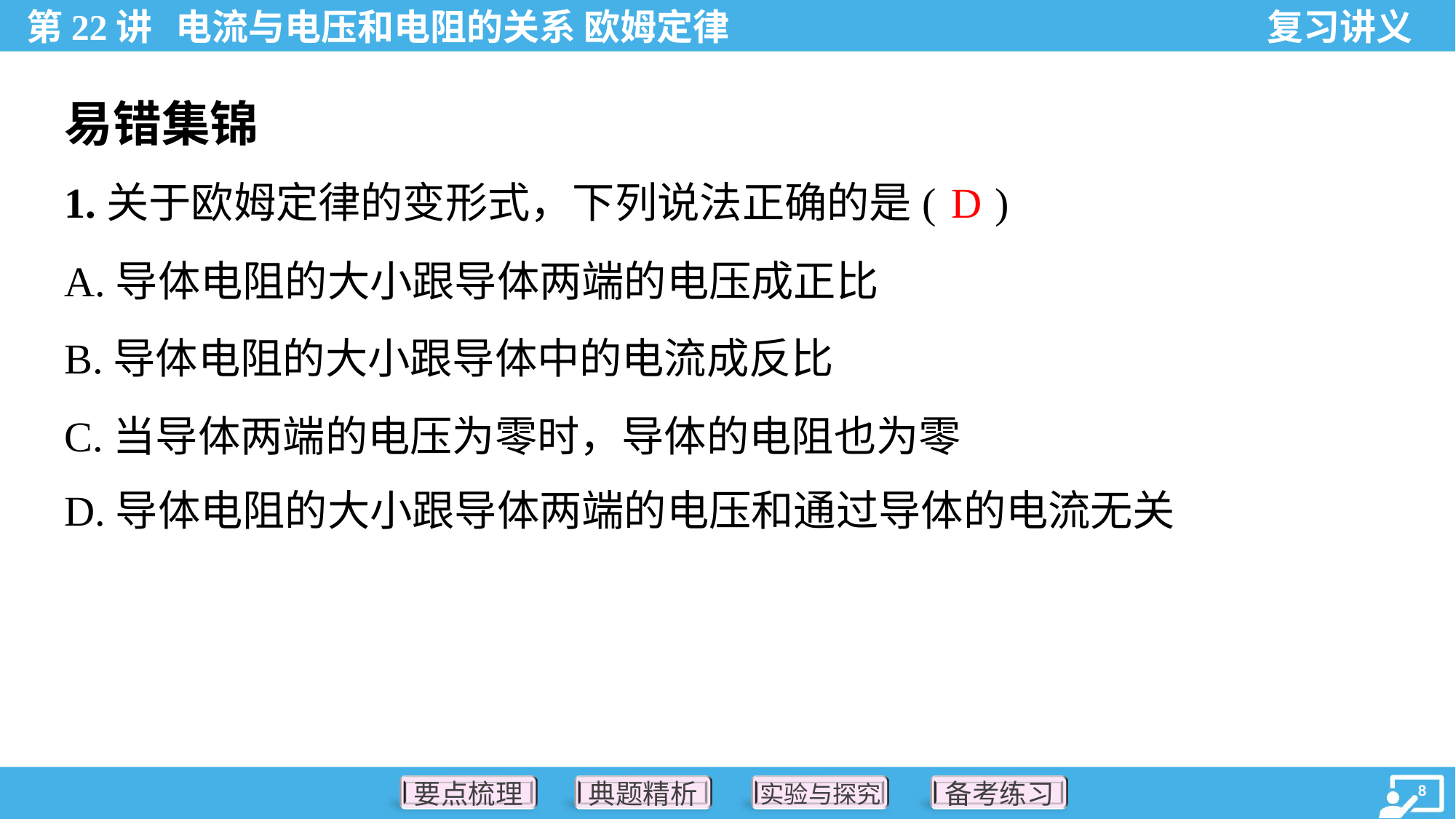

易错集锦
D
1.关于欧姆定律的变形式，下列说法正确的是(     )
A.导体电阻的大小跟导体两端的电压成正比
B.导体电阻的大小跟导体中的电流成反比
C.当导体两端的电压为零时，导体的电阻也为零
D.导体电阻的大小跟导体两端的电压和通过导体的电流无关